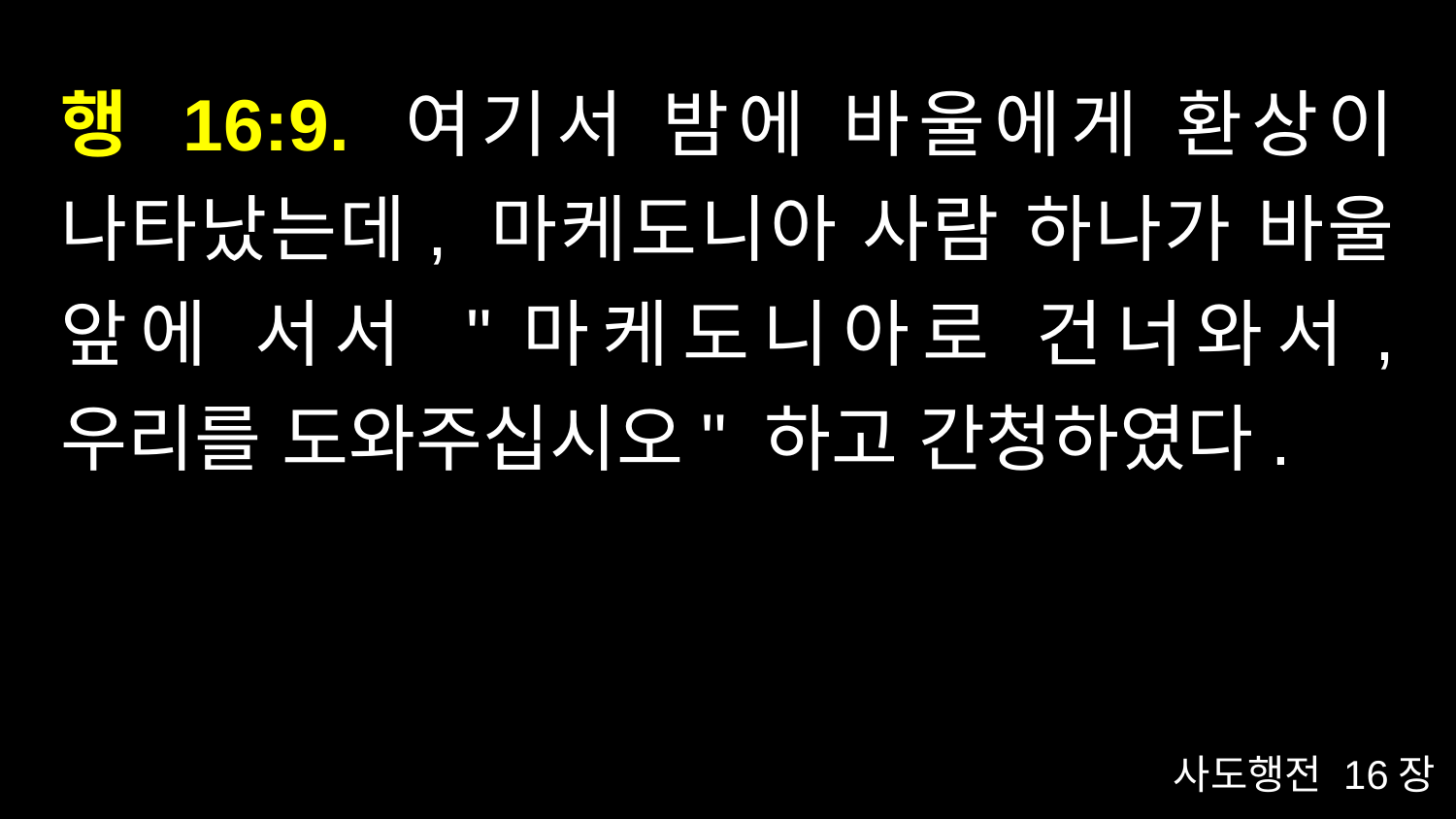

# 행 16:9. 여기서 밤에 바울에게 환상이 나타났는데, 마케도니아 사람 하나가 바울 앞에 서서 "마케도니아로 건너와서, 우리를 도와주십시오" 하고 간청하였다.
사도행전 16장